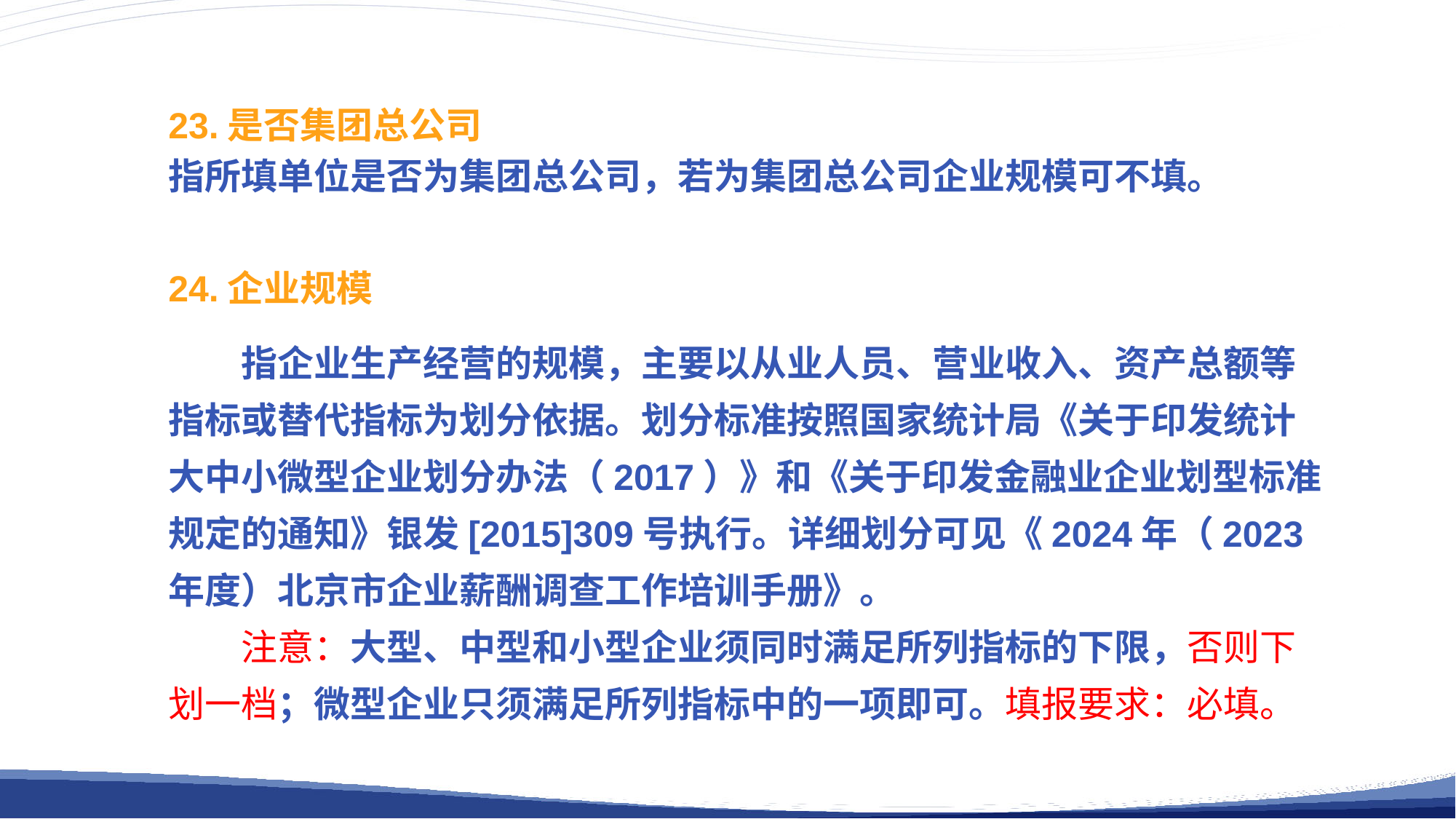

23.是否集团总公司
指所填单位是否为集团总公司，若为集团总公司企业规模可不填。
24.企业规模
指企业生产经营的规模，主要以从业人员、营业收入、资产总额等指标或替代指标为划分依据。划分标准按照国家统计局《关于印发统计大中小微型企业划分办法（2017）》和《关于印发金融业企业划型标准规定的通知》银发[2015]309号执行。详细划分可见《2024年（2023年度）北京市企业薪酬调查工作培训手册》。
注意：大型、中型和小型企业须同时满足所列指标的下限，否则下划一档；微型企业只须满足所列指标中的一项即可。填报要求：必填。